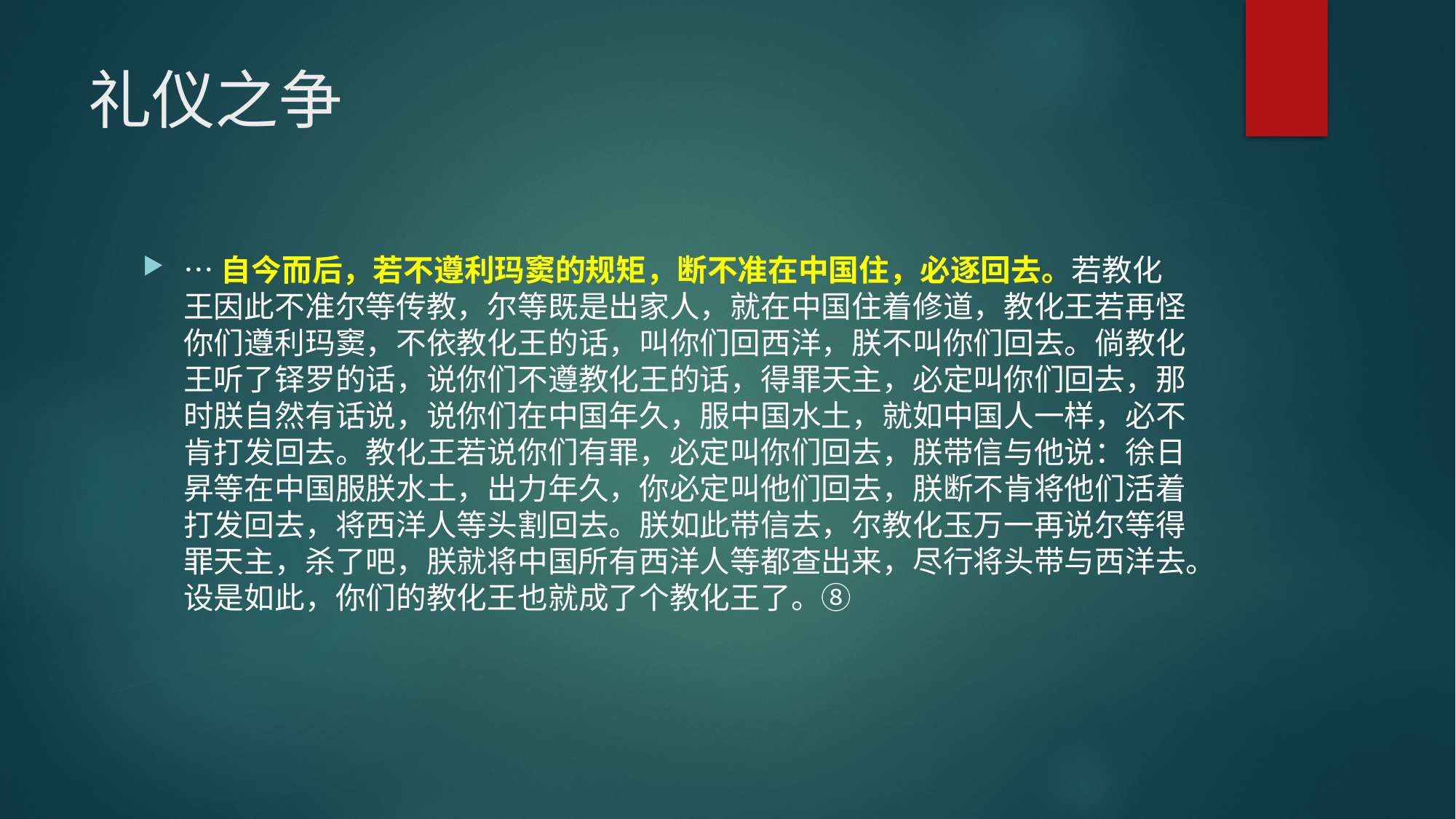

# 礼仪之争
…自今而后，若不遵利玛窦的规矩，断不准在中国住，必逐回去。若教化王因此不准尔等传教，尔等既是出家人，就在中国住着修道，教化王若再怪你们遵利玛窦，不依教化王的话，叫你们回西洋，朕不叫你们回去。倘教化王听了铎罗的话，说你们不遵教化王的话，得罪天主，必定叫你们回去，那时朕自然有话说，说你们在中国年久，服中国水土，就如中国人一样，必不肯打发回去。教化王若说你们有罪，必定叫你们回去，朕带信与他说：徐日昇等在中国服朕水土，出力年久，你必定叫他们回去，朕断不肯将他们活着打发回去，将西洋人等头割回去。朕如此带信去，尔教化玉万一再说尔等得罪天主，杀了吧，朕就将中国所有西洋人等都查出来，尽行将头带与西洋去。设是如此，你们的教化王也就成了个教化王了。⑧